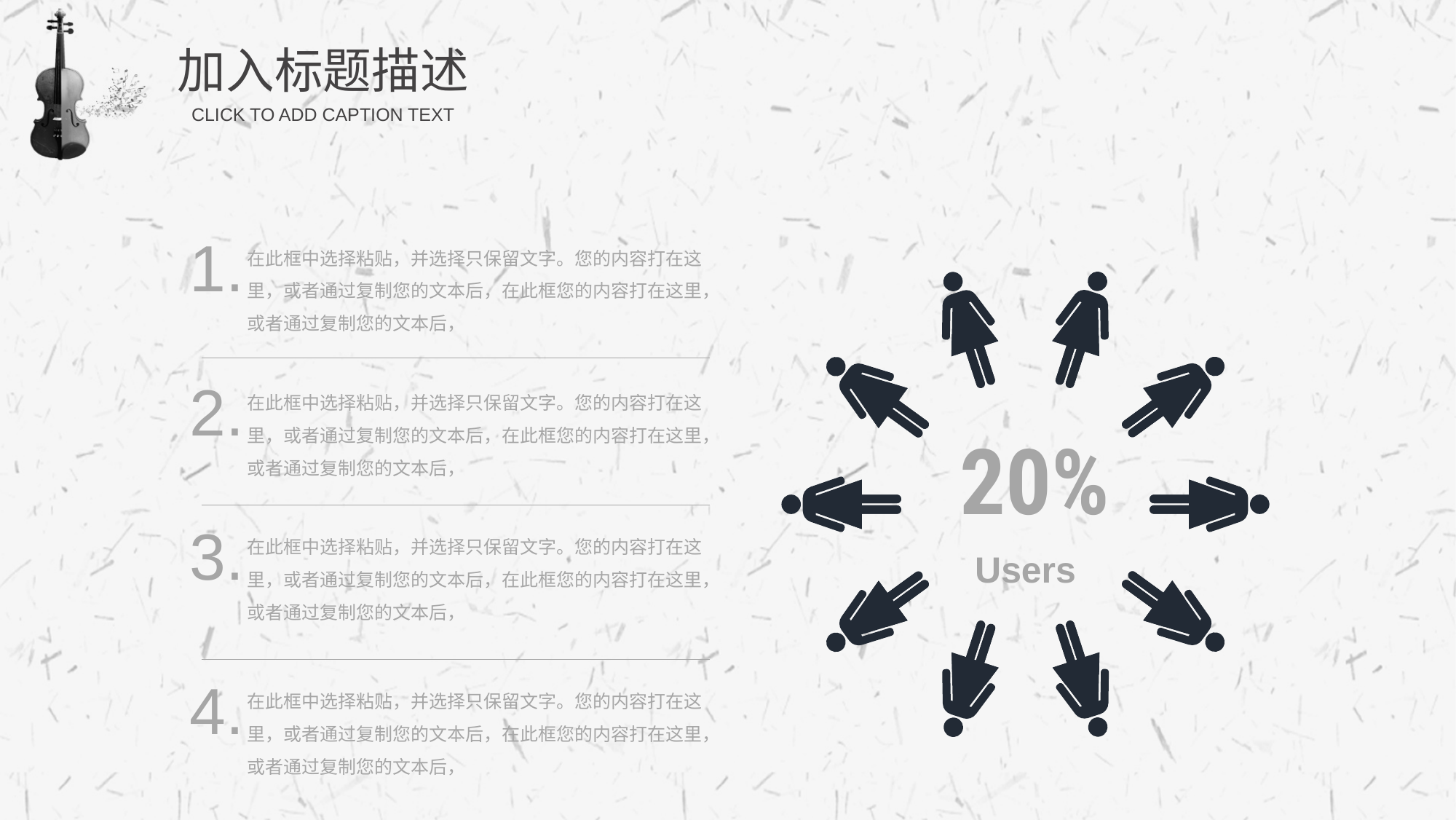

加入标题描述
CLICK TO ADD CAPTION TEXT
1.
在此框中选择粘贴，并选择只保留文字。您的内容打在这里，或者通过复制您的文本后，在此框您的内容打在这里，或者通过复制您的文本后，

20%
Users
2.
在此框中选择粘贴，并选择只保留文字。您的内容打在这里，或者通过复制您的文本后，在此框您的内容打在这里，或者通过复制您的文本后，
3.
在此框中选择粘贴，并选择只保留文字。您的内容打在这里，或者通过复制您的文本后，在此框您的内容打在这里，或者通过复制您的文本后，
4.
在此框中选择粘贴，并选择只保留文字。您的内容打在这里，或者通过复制您的文本后，在此框您的内容打在这里，或者通过复制您的文本后，